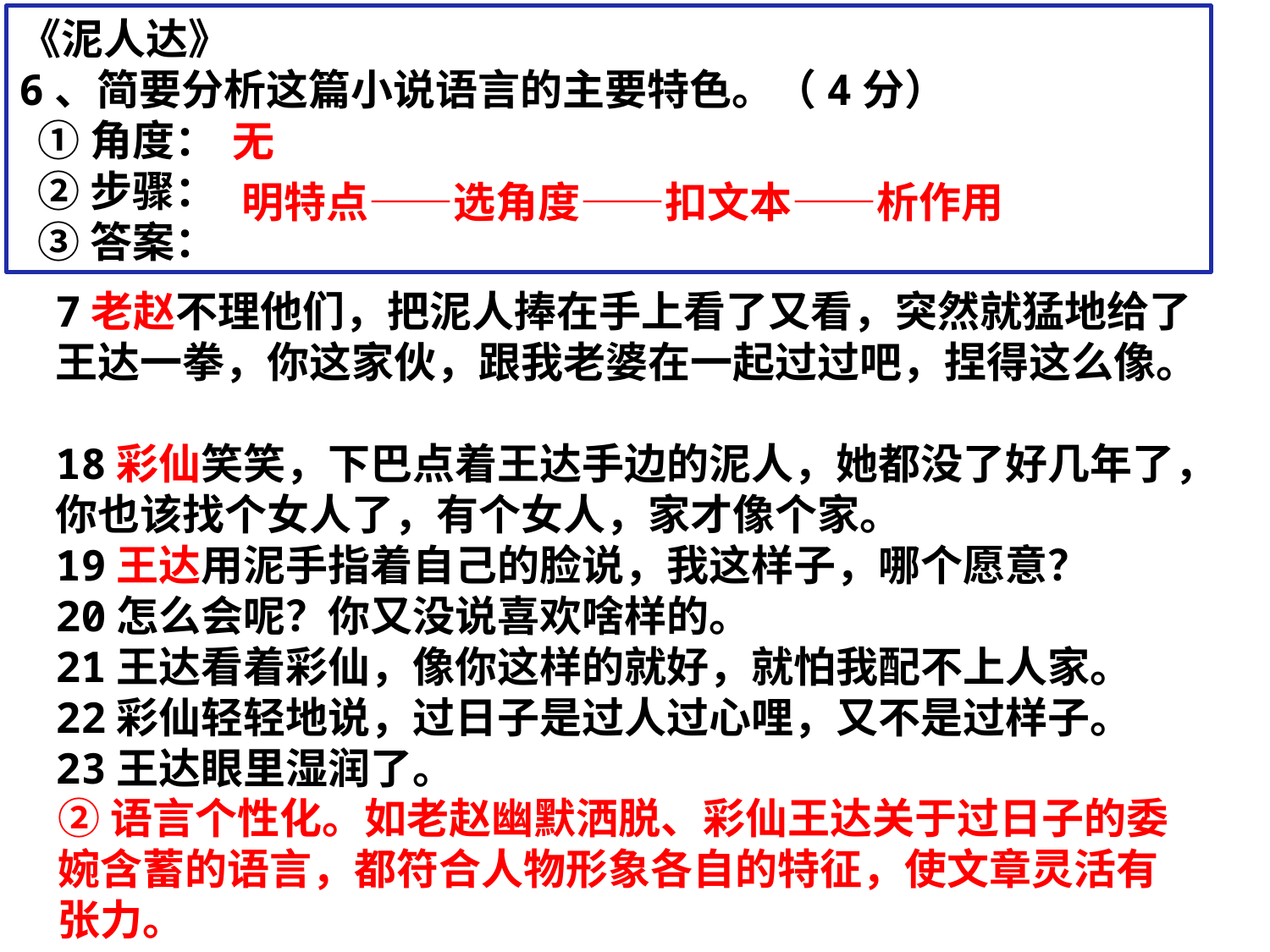

《泥人达》
6、简要分析这篇小说语言的主要特色。（4分）
  ①角度：
  ②步骤：
  ③答案：
无
明特点——选角度——扣文本——析作用
7老赵不理他们，把泥人捧在手上看了又看，突然就猛地给了王达一拳，你这家伙，跟我老婆在一起过过吧，捏得这么像。

18彩仙笑笑，下巴点着王达手边的泥人，她都没了好几年了，你也该找个女人了，有个女人，家才像个家。
19王达用泥手指着自己的脸说，我这样子，哪个愿意？
20怎么会呢？你又没说喜欢啥样的。
21王达看着彩仙，像你这样的就好，就怕我配不上人家。
22彩仙轻轻地说，过日子是过人过心哩，又不是过样子。
23王达眼里湿润了。
②语言个性化。如老赵幽默洒脱、彩仙王达关于过日子的委婉含蓄的语言，都符合人物形象各自的特征，使文章灵活有张力。